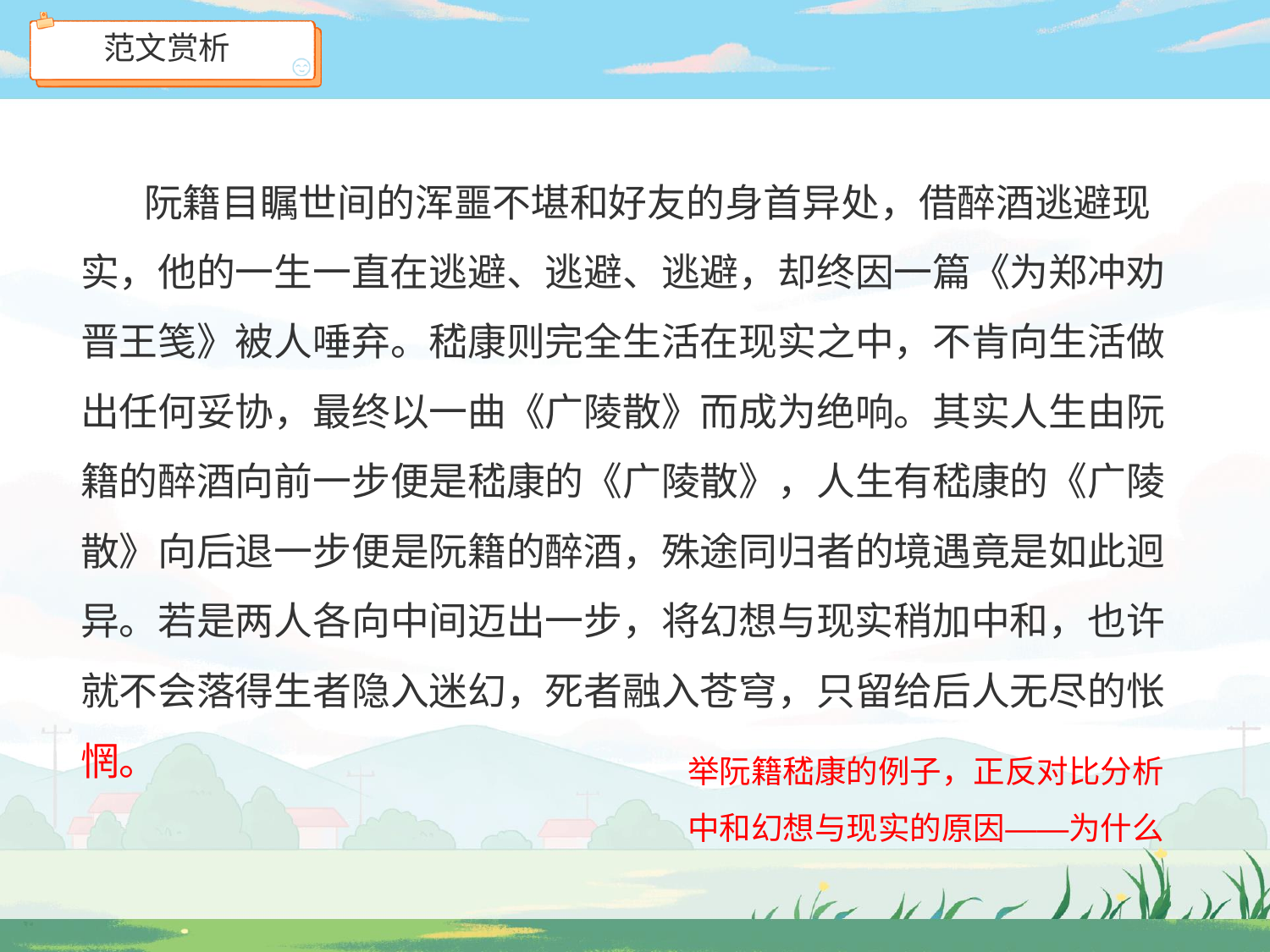

# 范文赏析
阮籍目瞩世间的浑噩不堪和好友的身首异处，借醉酒逃避现 实，他的一生一直在逃避、逃避、逃避，却终因一篇《为郑冲劝 晋王笺》被人唾弃。嵇康则完全生活在现实之中，不肯向生活做 出任何妥协，最终以一曲《广陵散》而成为绝响。其实人生由阮 籍的醉酒向前一步便是嵇康的《广陵散》，人生有嵇康的《广陵 散》向后退一步便是阮籍的醉酒，殊途同归者的境遇竟是如此迥 异。若是两人各向中间迈出一步，将幻想与现实稍加中和，也许 就不会落得生者隐入迷幻，死者融入苍穹，只留给后人无尽的怅
举阮籍嵇康的例子，正反对比分析 中和幻想与现实的原因——为什么
惘。